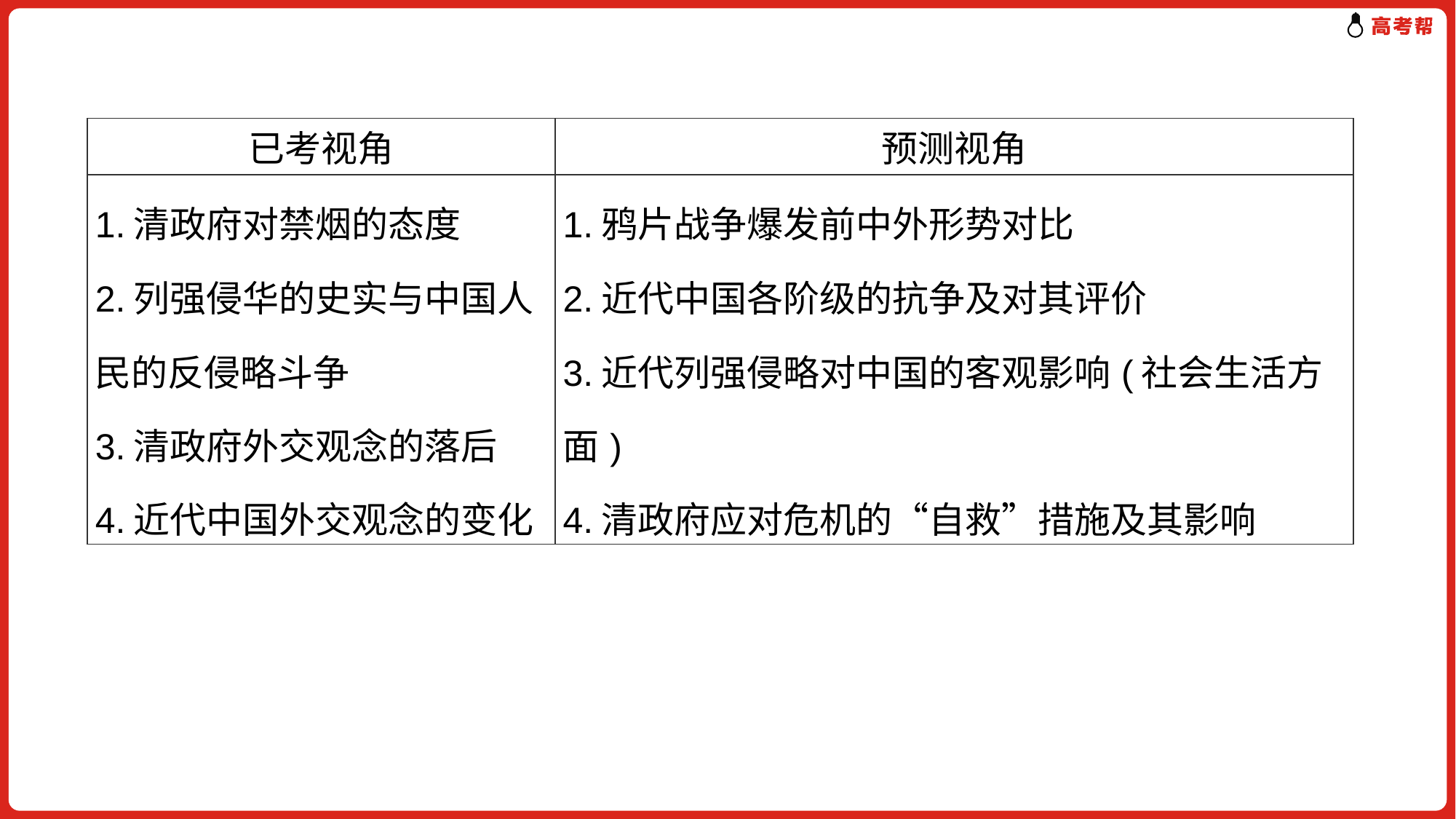

| 已考视角 | 预测视角 |
| --- | --- |
| 1.清政府对禁烟的态度 2.列强侵华的史实与中国人民的反侵略斗争 3.清政府外交观念的落后 4.近代中国外交观念的变化 | 1.鸦片战争爆发前中外形势对比 2.近代中国各阶级的抗争及对其评价 3.近代列强侵略对中国的客观影响(社会生活方面) 4.清政府应对危机的“自救”措施及其影响 |